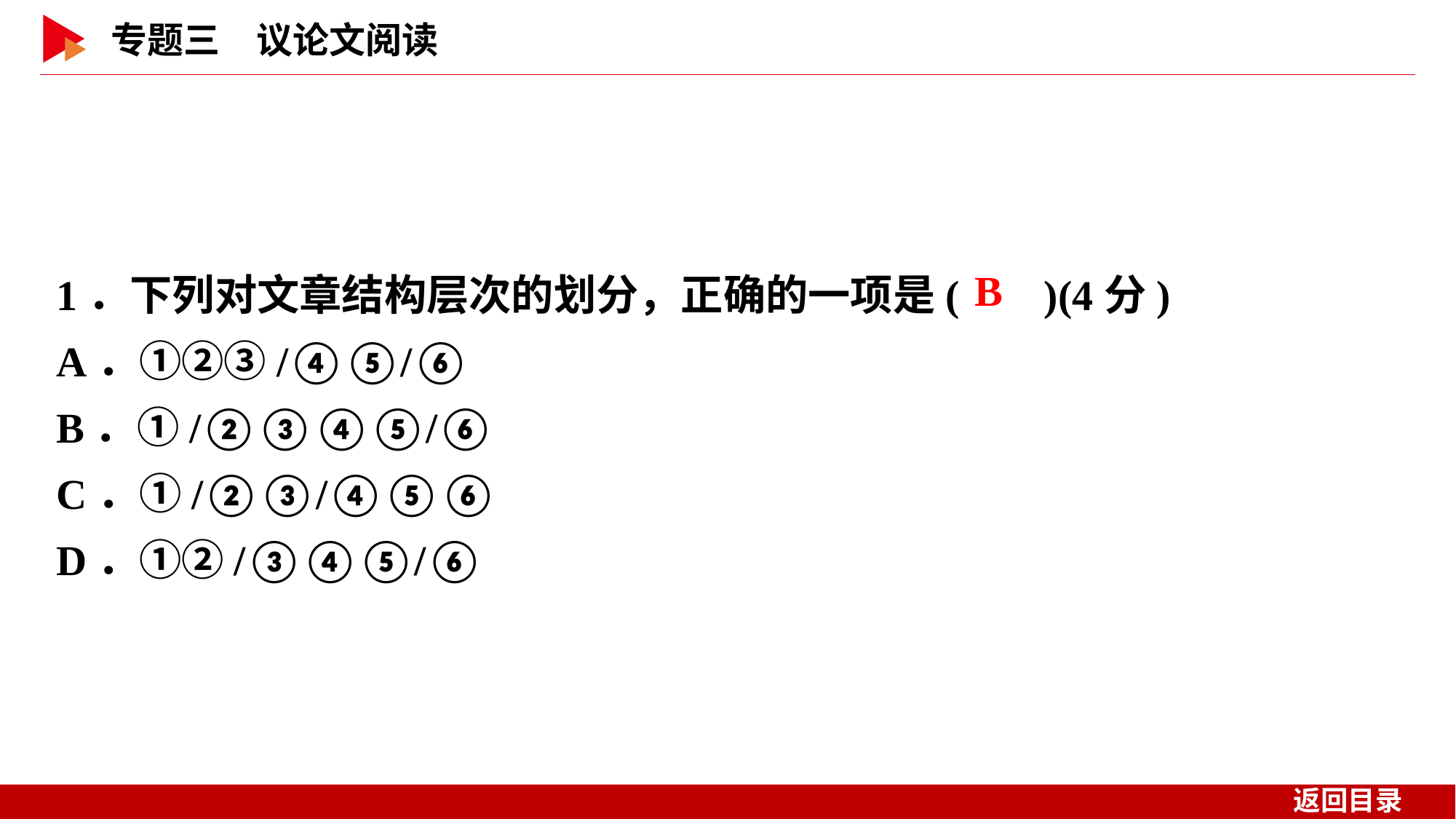

1．下列对文章结构层次的划分，正确的一项是(        )(4分)
A．①②③/④⑤/⑥
B．①/②③④⑤/⑥
C．①/②③/④⑤⑥
D．①②/③④⑤/⑥
   B